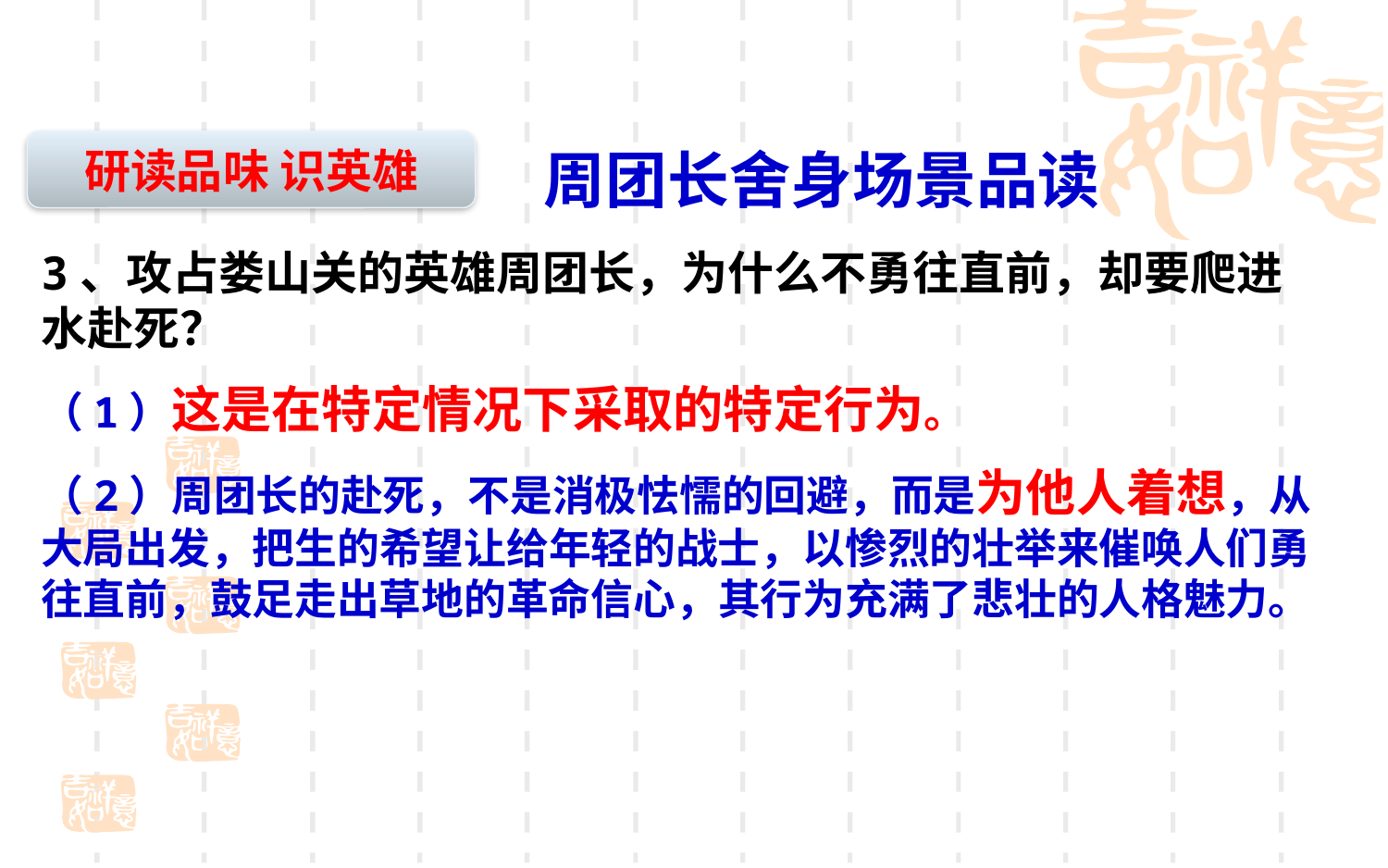

研读品味 识英雄
周团长舍身场景品读
3、攻占娄山关的英雄周团长，为什么不勇往直前，却要爬进水赴死？
（1）这是在特定情况下采取的特定行为。
（2）周团长的赴死，不是消极怯懦的回避，而是为他人着想，从大局出发，把生的希望让给年轻的战士，以惨烈的壮举来催唤人们勇往直前，鼓足走出草地的革命信心，其行为充满了悲壮的人格魅力。